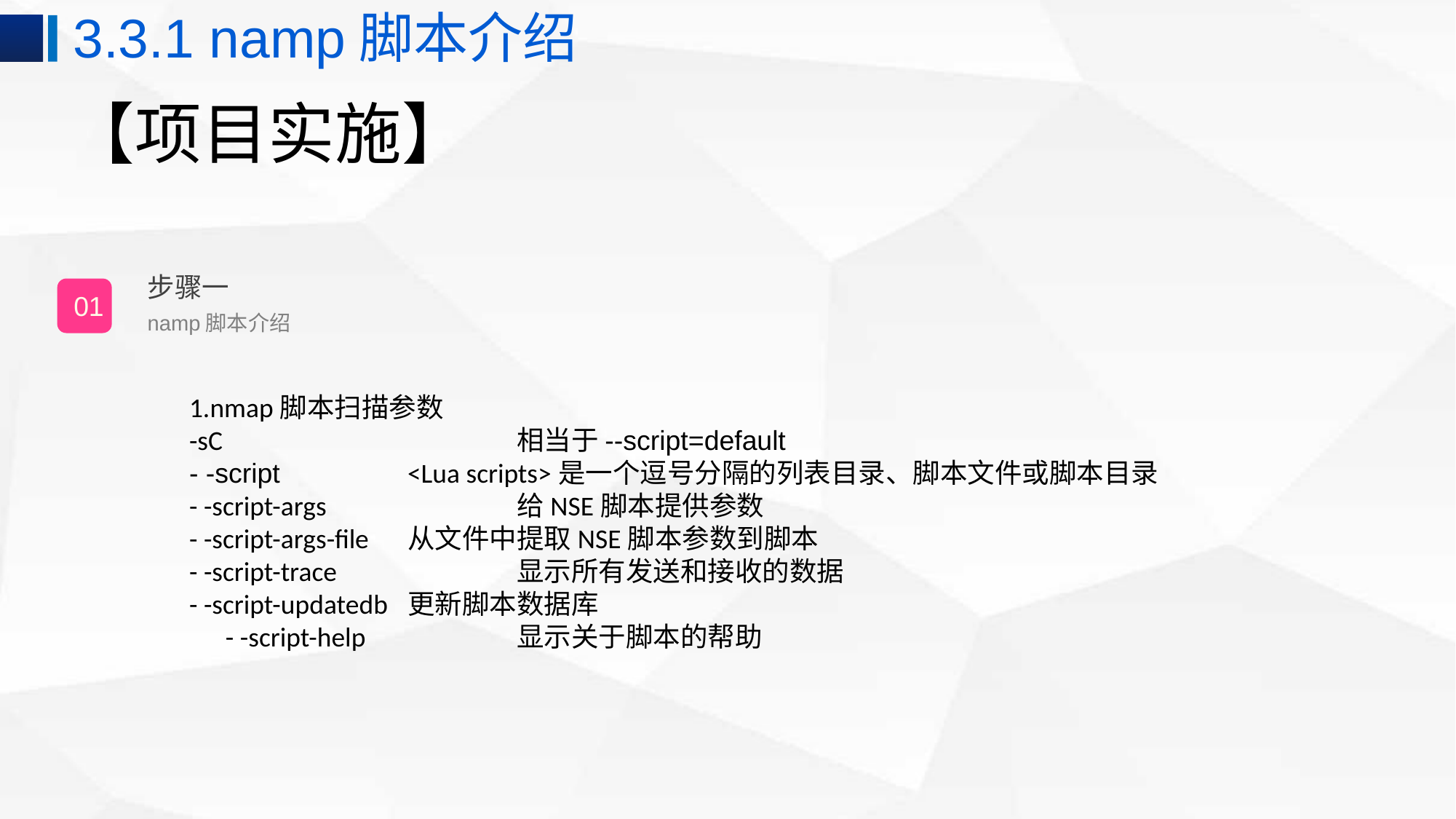

3.3.1 namp脚本介绍

# 【项目实施】
步骤一

01
namp脚本介绍
1.nmap脚本扫描参数-sC			相当于--script=default- -script		<Lua scripts>是一个逗号分隔的列表目录、脚本文件或脚本目录- -script-args		给NSE脚本提供参数- -script-args-file	从文件中提取NSE脚本参数到脚本- -script-trace		显示所有发送和接收的数据- -script-updatedb	更新脚本数据库- -script-help		显示关于脚本的帮助